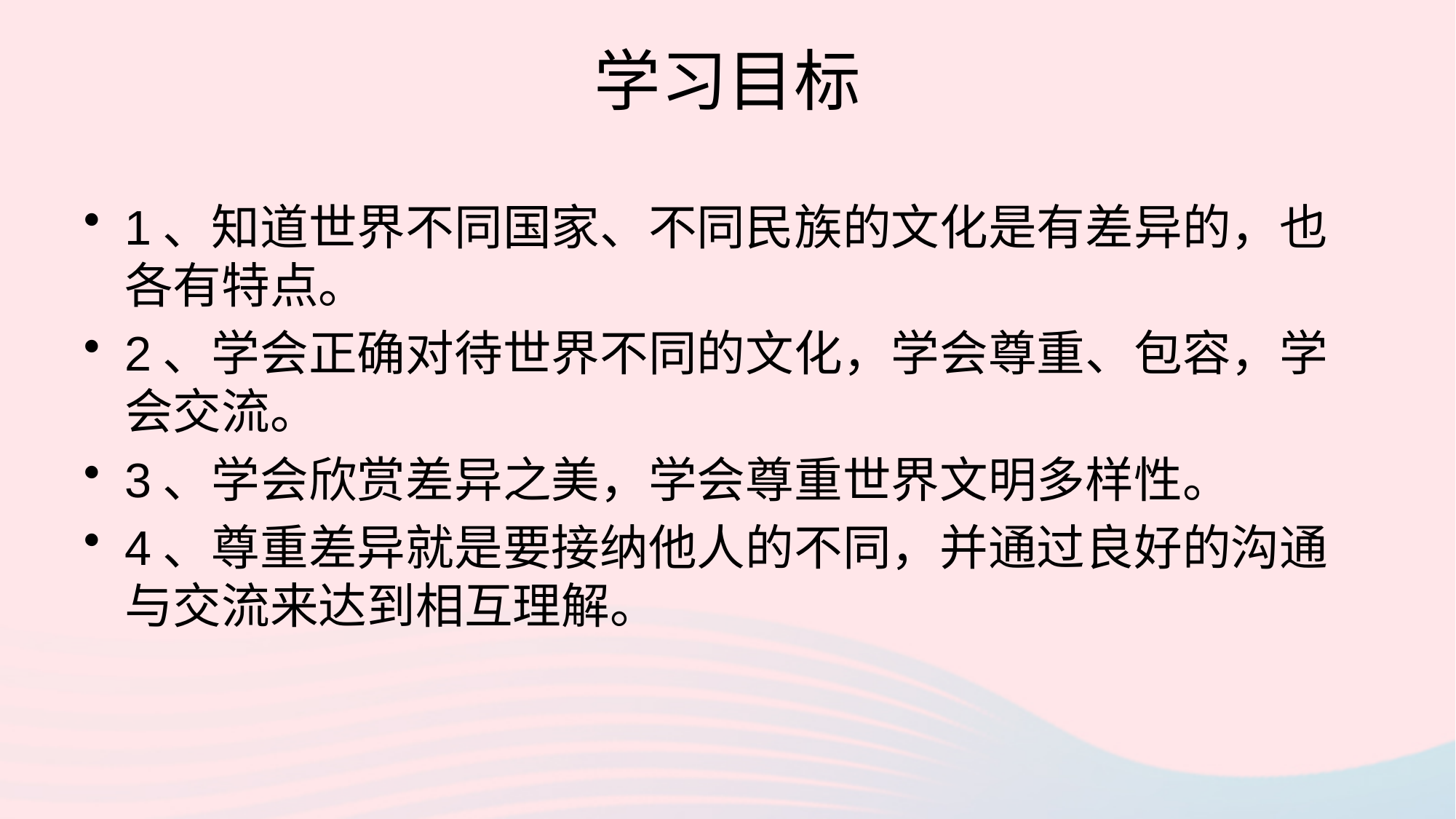

# 学习目标
1、知道世界不同国家、不同民族的文化是有差异的，也各有特点。
2、学会正确对待世界不同的文化，学会尊重、包容，学会交流。
3、学会欣赏差异之美，学会尊重世界文明多样性。
4、尊重差异就是要接纳他人的不同，并通过良好的沟通与交流来达到相互理解。